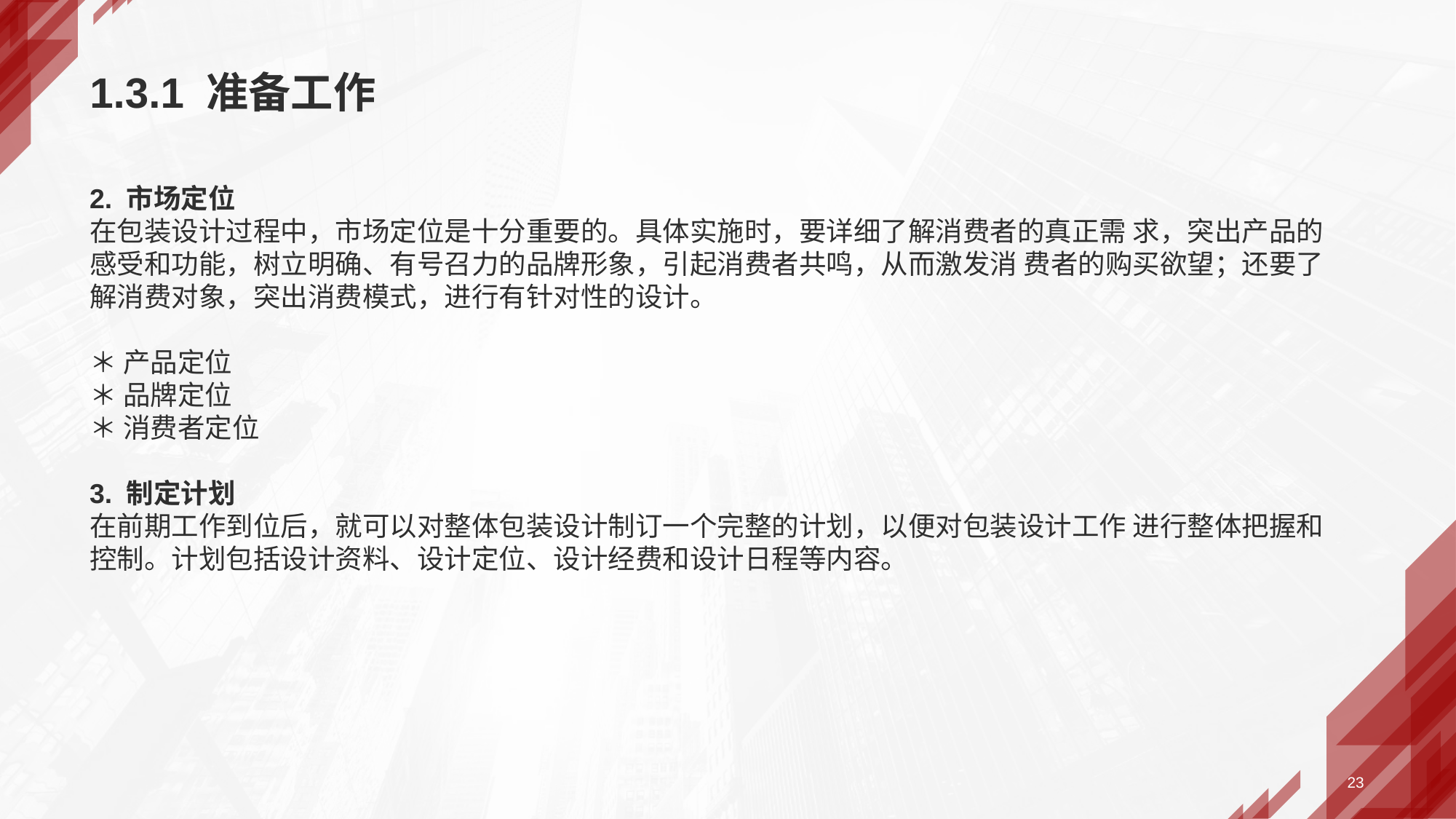

# 1.3.1 准备工作
2. 市场定位
在包装设计过程中，市场定位是十分重要的。具体实施时，要详细了解消费者的真正需 求，突出产品的感受和功能，树立明确、有号召力的品牌形象，引起消费者共鸣，从而激发消 费者的购买欲望；还要了解消费对象，突出消费模式，进行有针对性的设计。

＊ 产品定位
＊ 品牌定位
＊ 消费者定位

3. 制定计划
在前期工作到位后，就可以对整体包装设计制订一个完整的计划，以便对包装设计工作 进行整体把握和控制。计划包括设计资料、设计定位、设计经费和设计日程等内容。
23